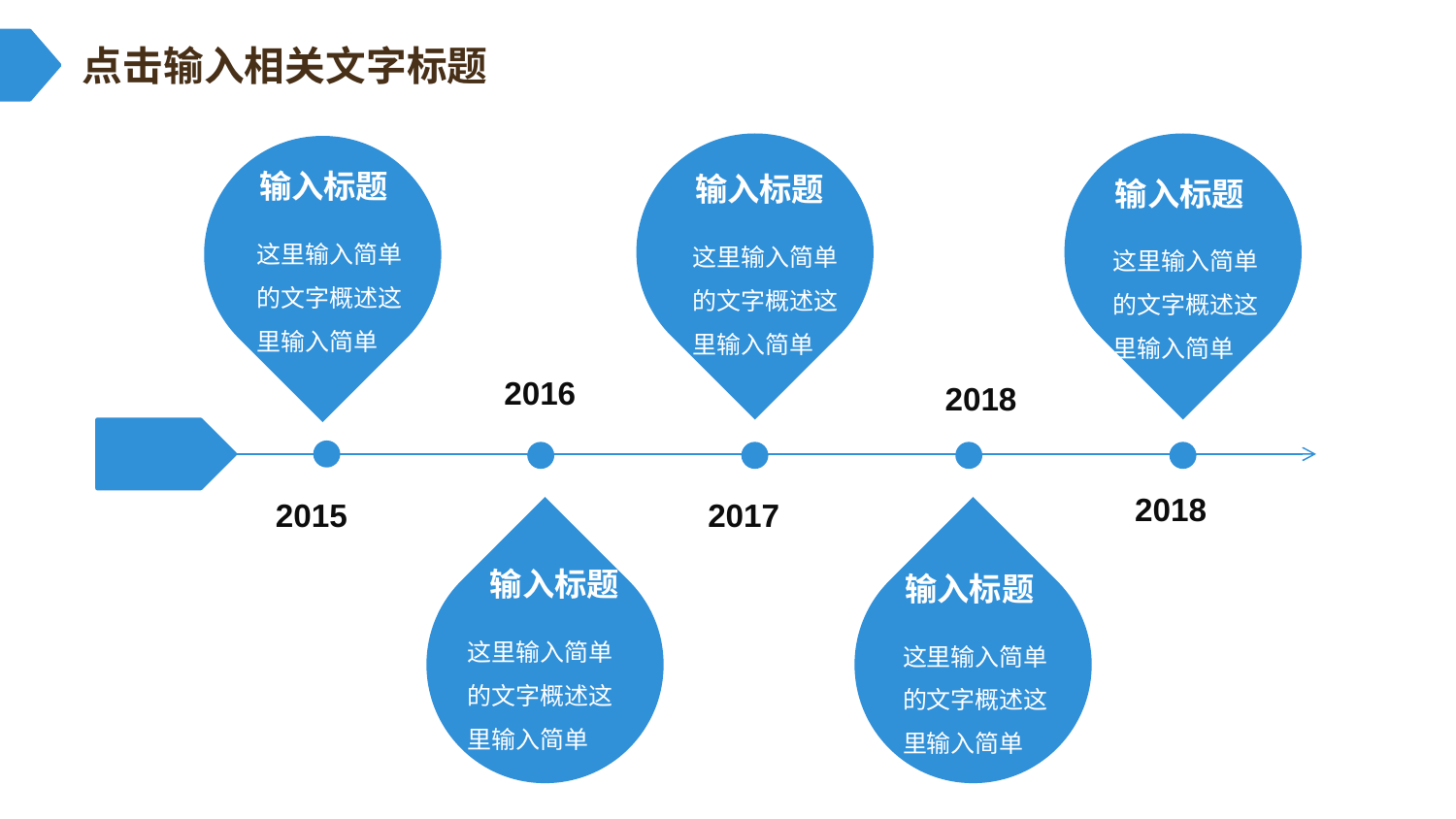

点击输入相关文字标题

输入标题
这里输入简单的文字概述这里输入简单

输入标题
这里输入简单的文字概述这里输入简单

输入标题
这里输入简单的文字概述这里输入简单
2016
2018

2018
2015
2017

输入标题
这里输入简单的文字概述这里输入简单

输入标题
这里输入简单的文字概述这里输入简单